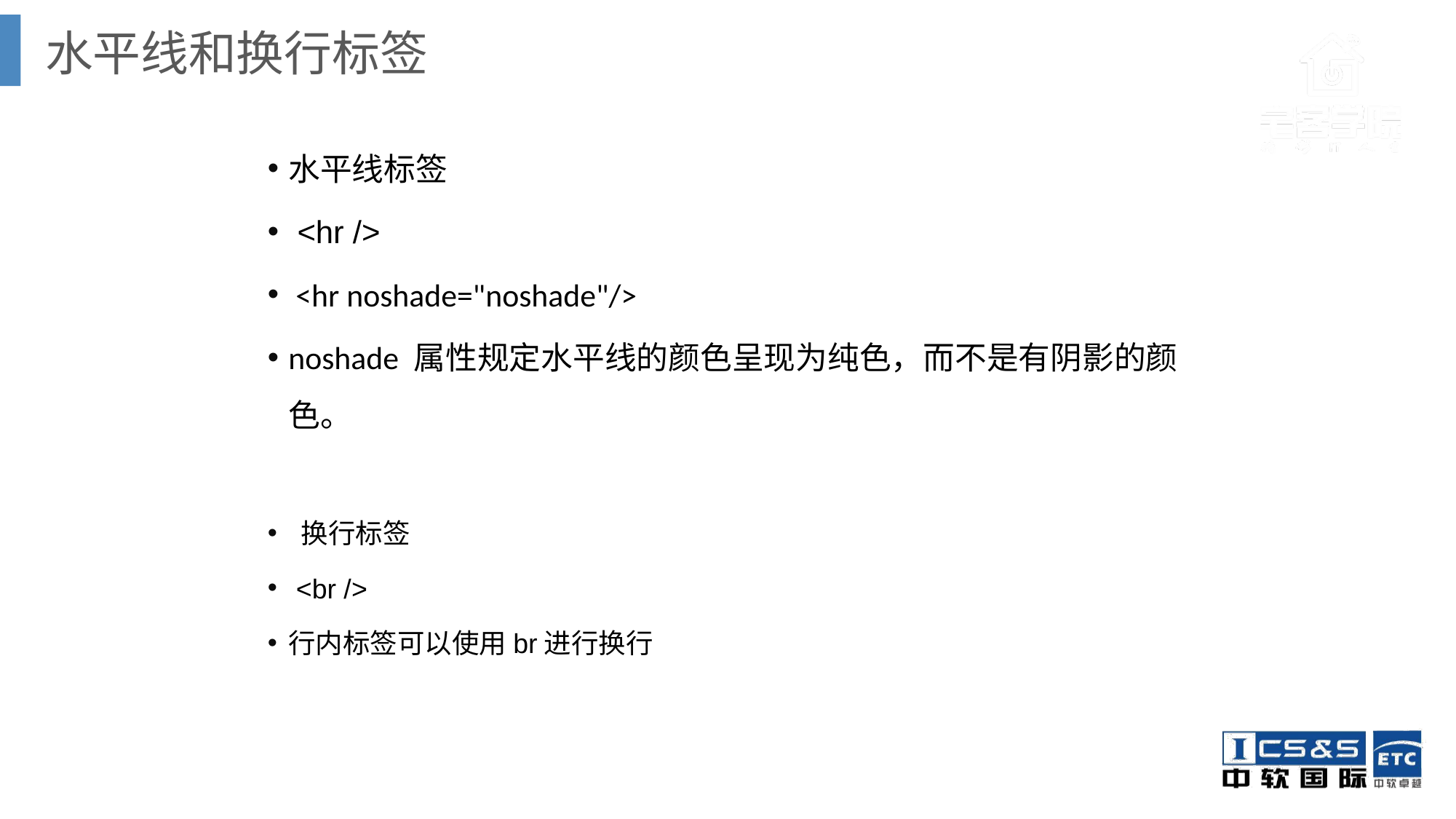

水平线和换行标签
水平线标签
 <hr />
 <hr noshade="noshade"/>noshade 属性规定水平线的颜色呈现为纯色，而不是有阴影的颜色。

 换行标签
 <br />
行内标签可以使用br进行换行